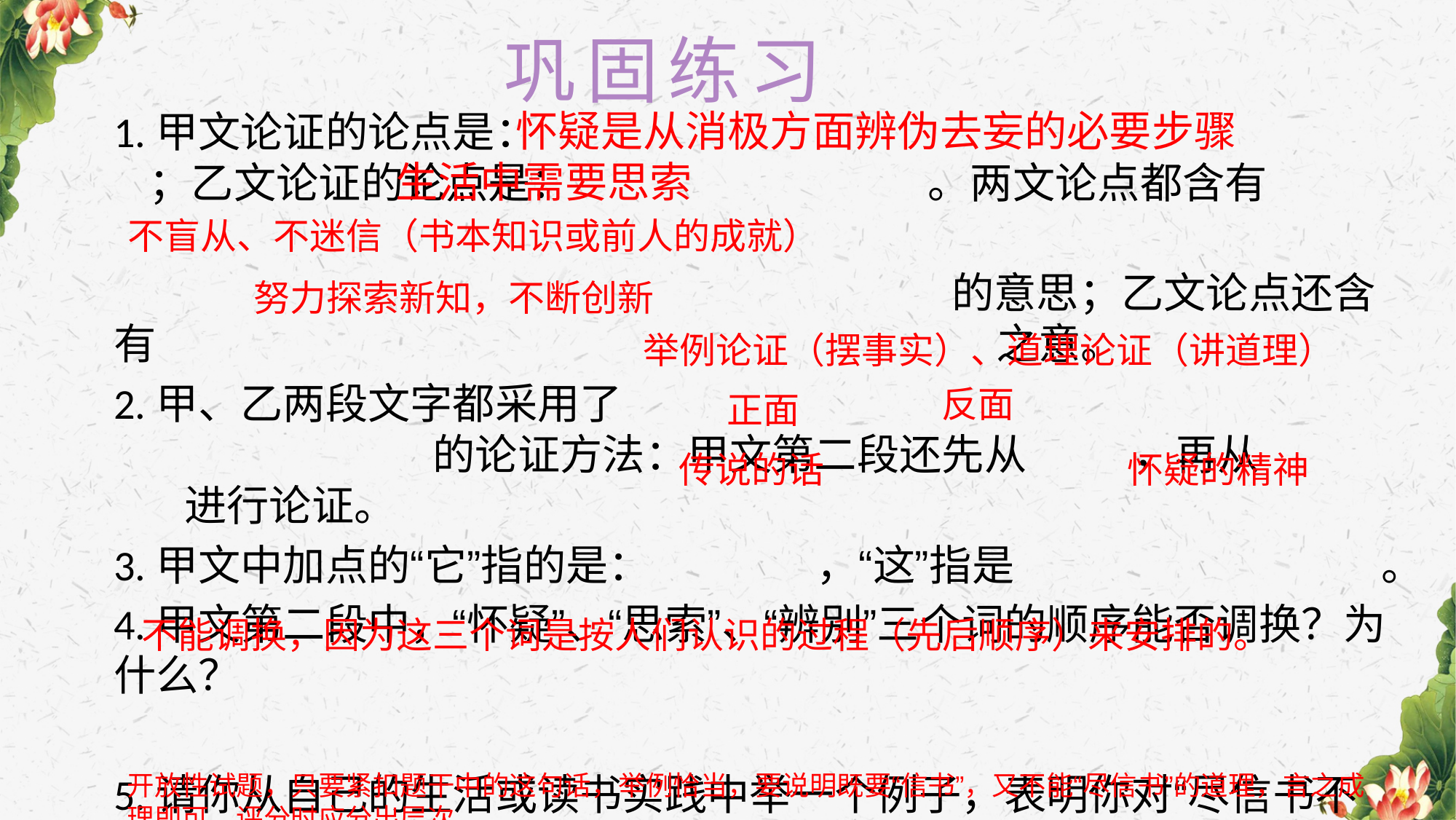

# 巩固练习
1.甲文论证的论点是：                                                                            ；乙文论证的论点是：                              。两文论点都含有
                                                                      的意思；乙文论点还含有                                                                       之意。
2.甲、乙两段文字都采用了                                                                                             的论证方法：甲文第二段还先从         ，再从                  进行论证。
3.甲文中加点的“它”指的是：              ，“这”指是                               。
4.甲文第二段中，“怀疑”、“思索”、“辨别”三个词的顺序能否调换？为什么？

5.请你从自己的生活或读书实践中举一个例子，表明你对“尽信书不如无书”一语的理解。

怀疑是从消极方面辨伪去妄的必要步骤
生活中需要思索
 不盲从、不迷信（书本知识或前人的成就）
 努力探索新知，不断创新
 举例论证（摆事实）、道理论证（讲道理）
反面
 正面
 传说的话
 怀疑的精神
 不能调换，因为这三个词是按人们认识的过程（先后顺序）来安排的。
开放性试题，只要紧扣题干中的这句话，举例恰当，要说明既要“信书”，又不能“尽信书”的道理，言之成理即可。评分时应分出层次。